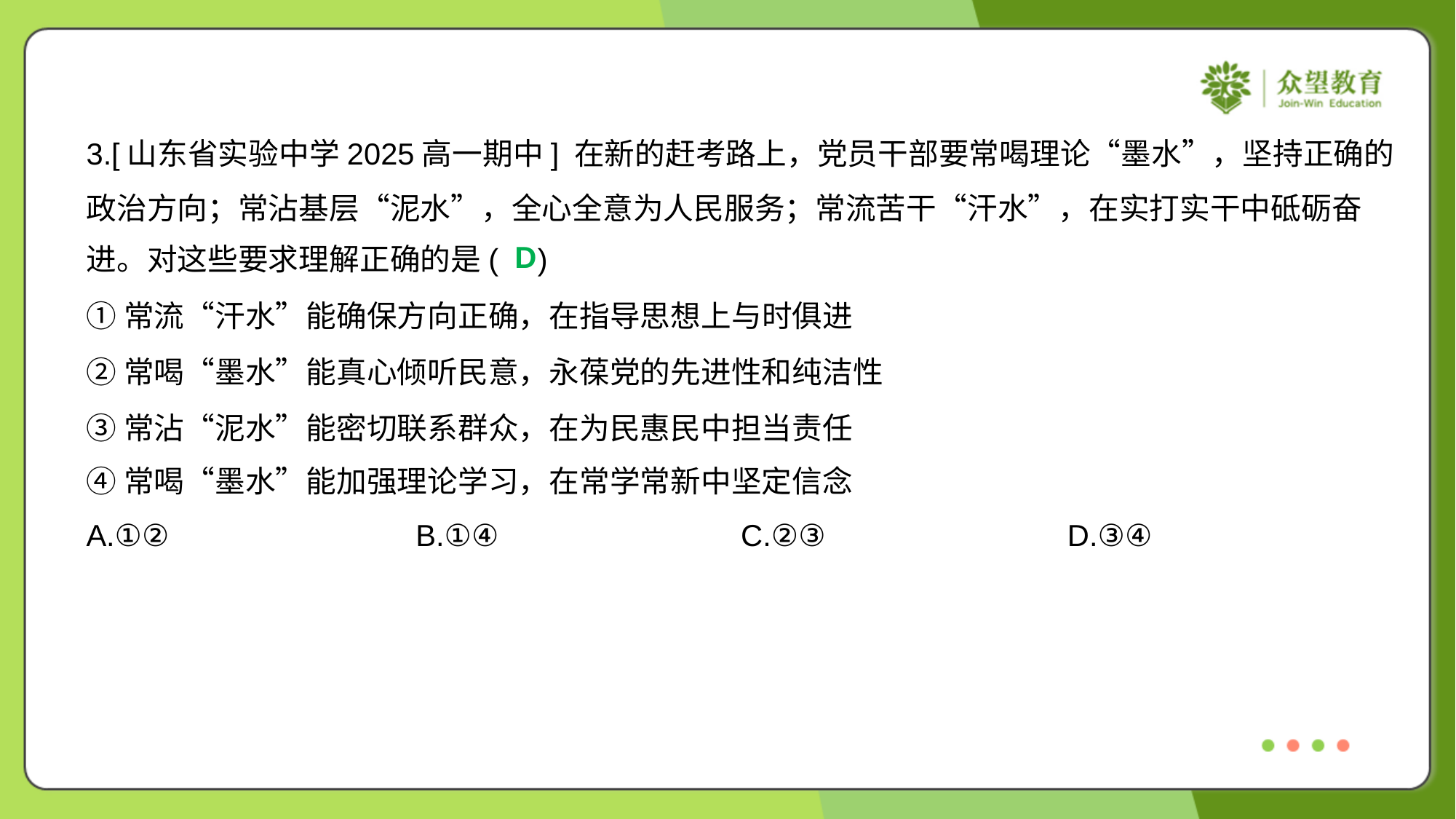

3.[山东省实验中学2025高一期中] 在新的赶考路上，党员干部要常喝理论“墨水”，坚持正确的
政治方向；常沾基层“泥水”，全心全意为人民服务；常流苦干“汗水”，在实打实干中砥砺奋
进。对这些要求理解正确的是(     )
D
①常流“汗水”能确保方向正确，在指导思想上与时俱进
②常喝“墨水”能真心倾听民意，永葆党的先进性和纯洁性
③常沾“泥水”能密切联系群众，在为民惠民中担当责任
④常喝“墨水”能加强理论学习，在常学常新中坚定信念
A.①②	B.①④	C.②③	D.③④